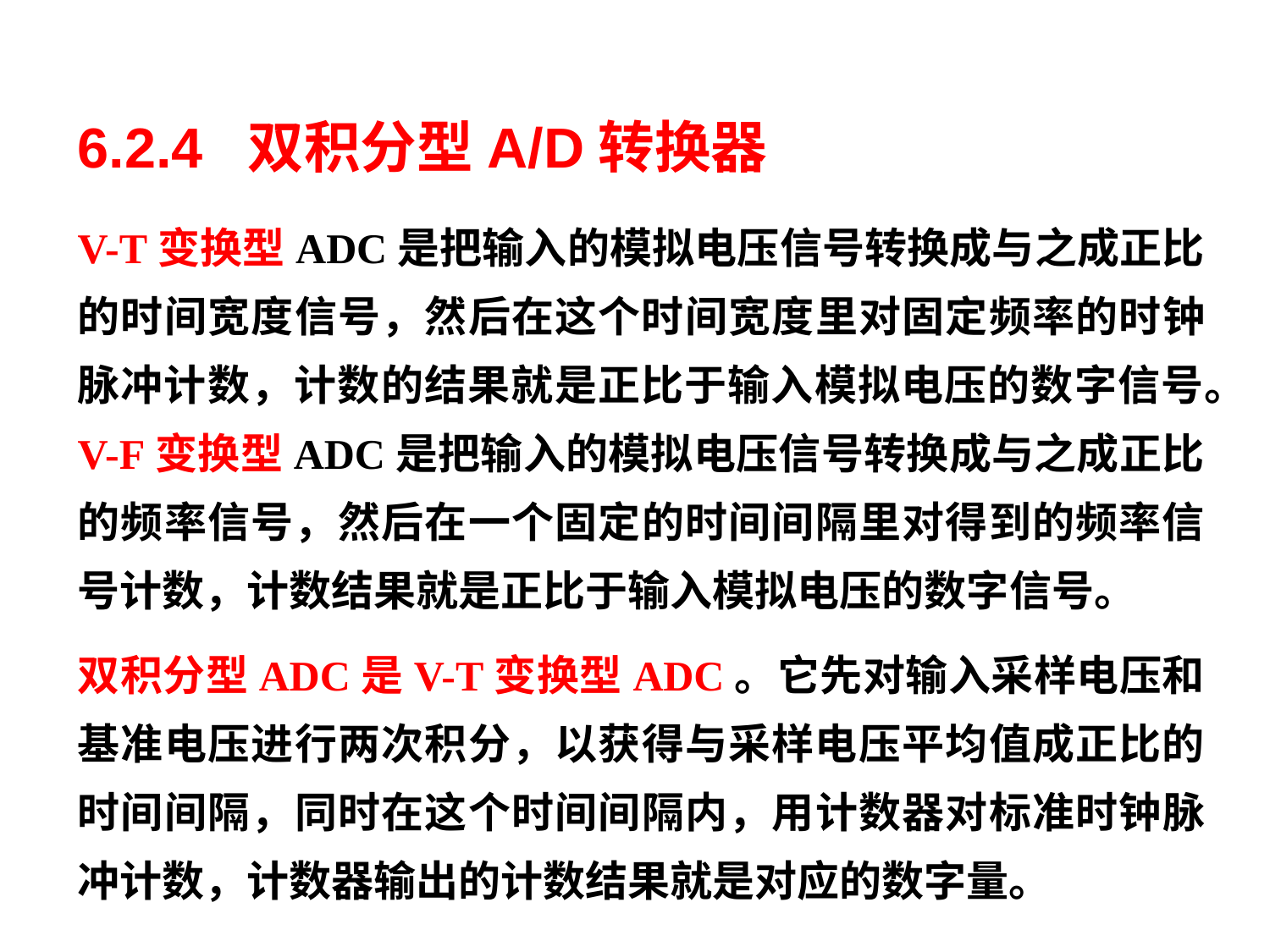

# 6.2.4  双积分型A/D转换器
V-T变换型ADC是把输入的模拟电压信号转换成与之成正比的时间宽度信号，然后在这个时间宽度里对固定频率的时钟脉冲计数，计数的结果就是正比于输入模拟电压的数字信号。
V-F变换型ADC是把输入的模拟电压信号转换成与之成正比的频率信号，然后在一个固定的时间间隔里对得到的频率信号计数，计数结果就是正比于输入模拟电压的数字信号。
双积分型ADC是V-T变换型ADC。它先对输入采样电压和基准电压进行两次积分，以获得与采样电压平均值成正比的时间间隔，同时在这个时间间隔内，用计数器对标准时钟脉冲计数，计数器输出的计数结果就是对应的数字量。